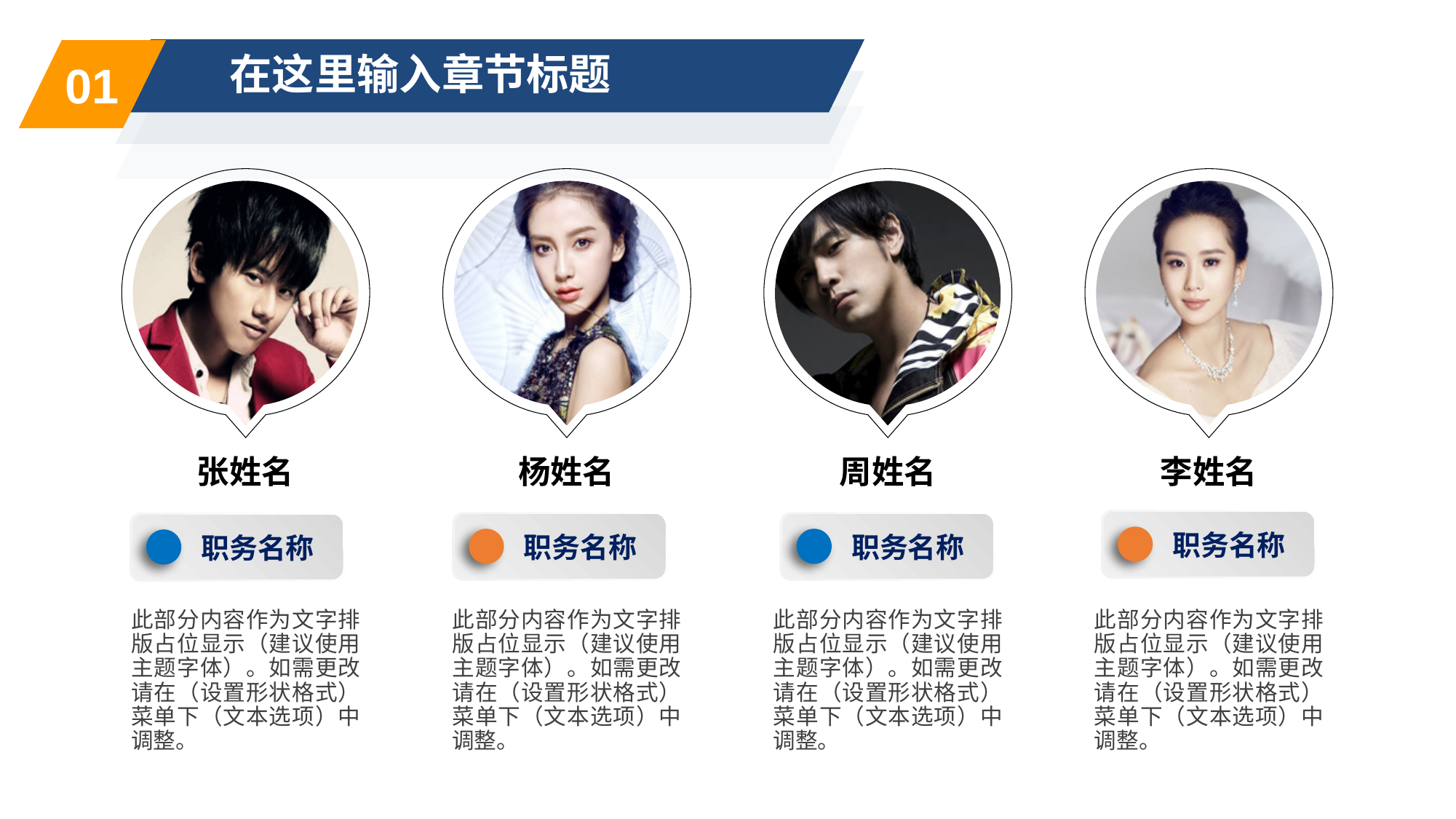

01
在这里输入章节标题

张姓名
杨姓名
周姓名
李姓名

职务名称

职务名称

职务名称

职务名称
此部分内容作为文字排版占位显示（建议使用主题字体）。如需更改请在（设置形状格式）菜单下（文本选项）中调整。

此部分内容作为文字排版占位显示（建议使用主题字体）。如需更改请在（设置形状格式）菜单下（文本选项）中调整。
此部分内容作为文字排版占位显示（建议使用主题字体）。如需更改请在（设置形状格式）菜单下（文本选项）中调整。
此部分内容作为文字排版占位显示（建议使用主题字体）。如需更改请在（设置形状格式）菜单下（文本选项）中调整。